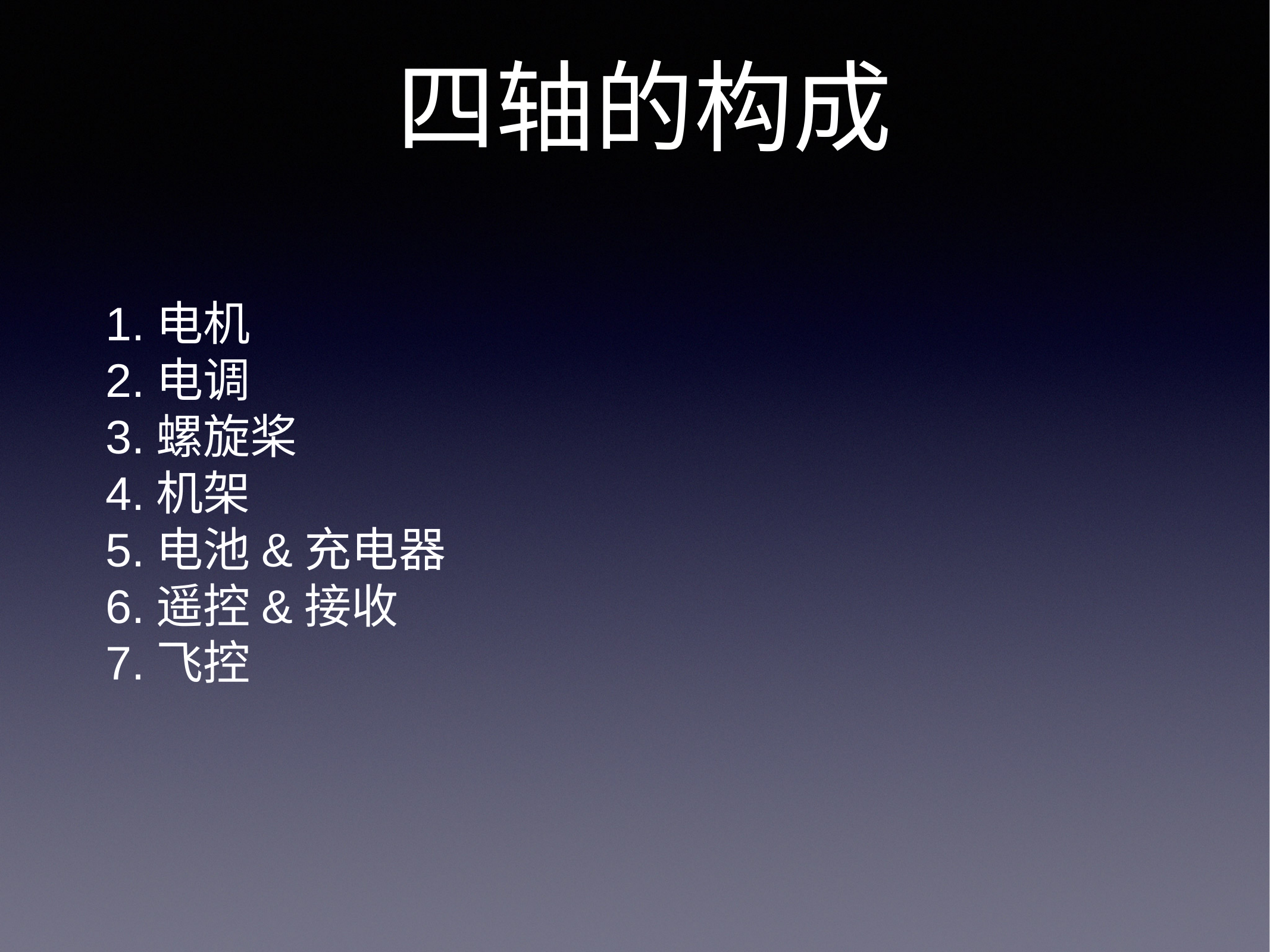

四轴的构成
1.电机
2.电调
3.螺旋桨
4.机架
5.电池&充电器
6.遥控&接收
7.飞控